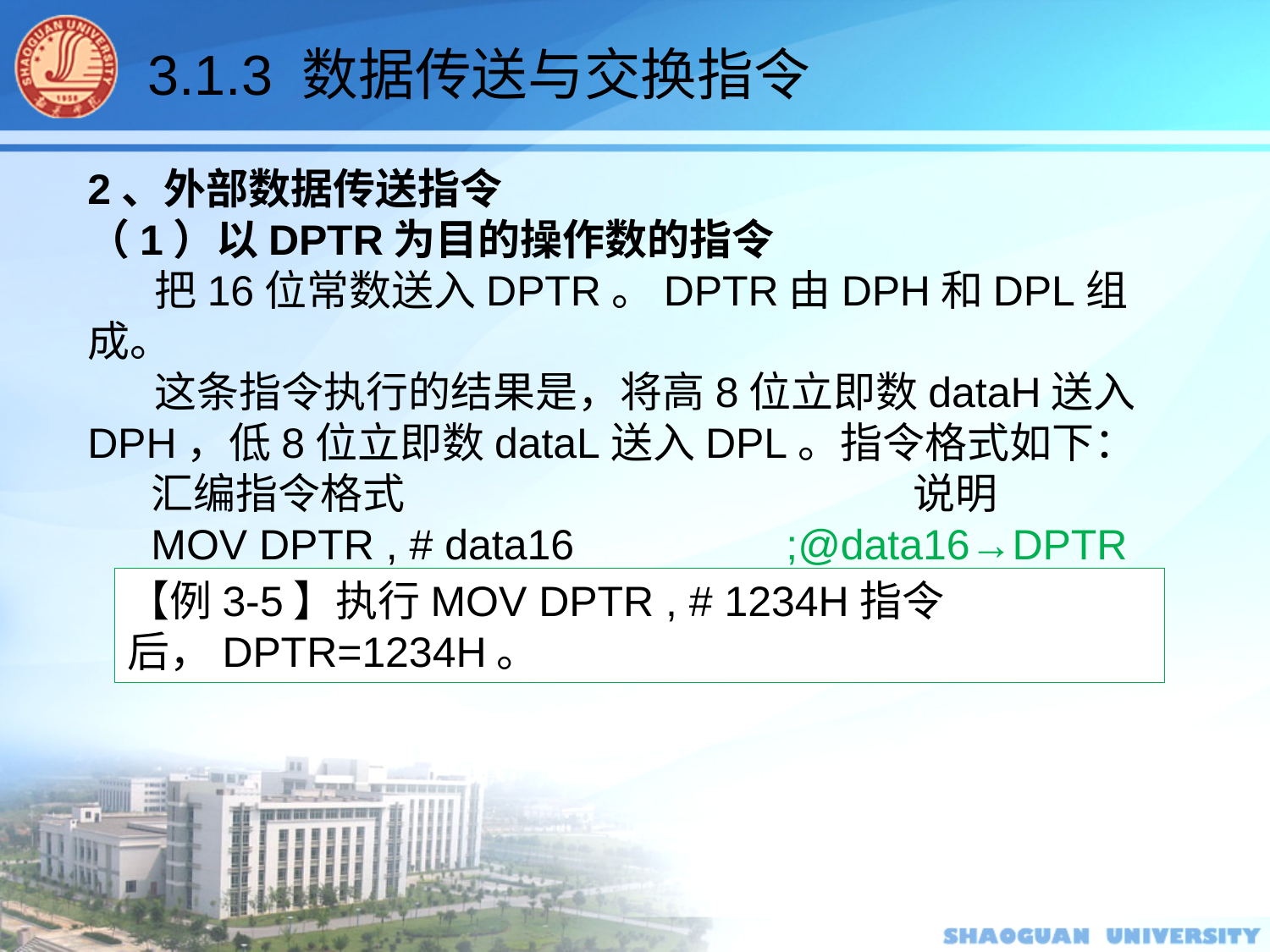

3.1.3 数据传送与交换指令
2、外部数据传送指令
（1）以DPTR为目的操作数的指令
      把16位常数送入DPTR。DPTR由DPH和DPL组成。
      这条指令执行的结果是，将高8位立即数dataH送入DPH，低8位立即数dataL送入DPL。指令格式如下：
汇编指令格式				说明
MOV DPTR , # data16		;@data16→DPTR
【例3-5】执行MOV DPTR , # 1234H指令后，DPTR=1234H。